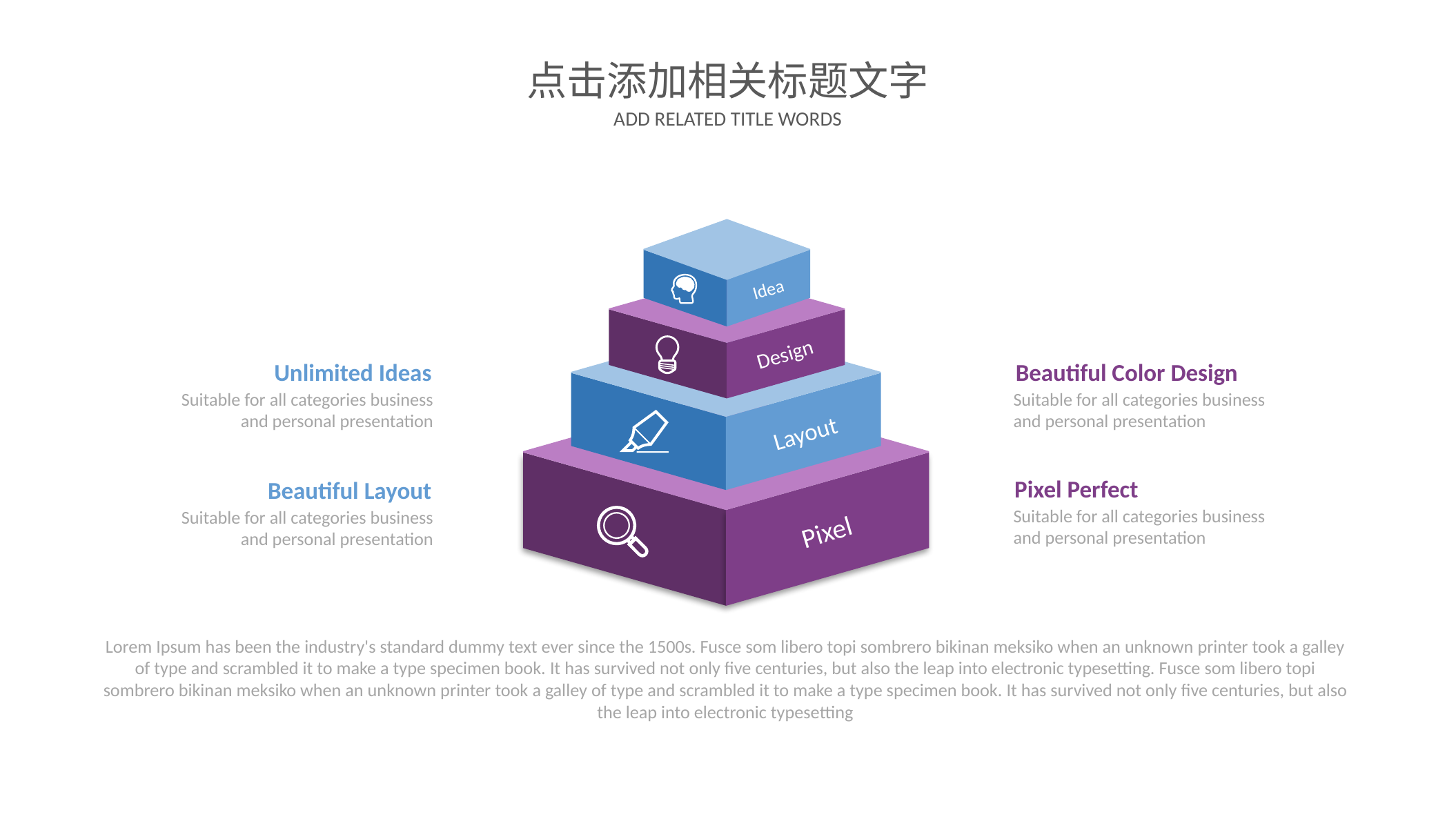

点击添加相关标题文字
ADD RELATED TITLE WORDS

Idea

Design

Unlimited Ideas
Beautiful Color Design
Suitable for all categories business and personal presentation
Suitable for all categories business and personal presentation

Layout
Pixel Perfect
Beautiful Layout
Suitable for all categories business and personal presentation
Suitable for all categories business and personal presentation

Pixel
Lorem Ipsum has been the industry's standard dummy text ever since the 1500s. Fusce som libero topi sombrero bikinan meksiko when an unknown printer took a galley of type and scrambled it to make a type specimen book. It has survived not only five centuries, but also the leap into electronic typesetting. Fusce som libero topi sombrero bikinan meksiko when an unknown printer took a galley of type and scrambled it to make a type specimen book. It has survived not only five centuries, but also the leap into electronic typesetting

8